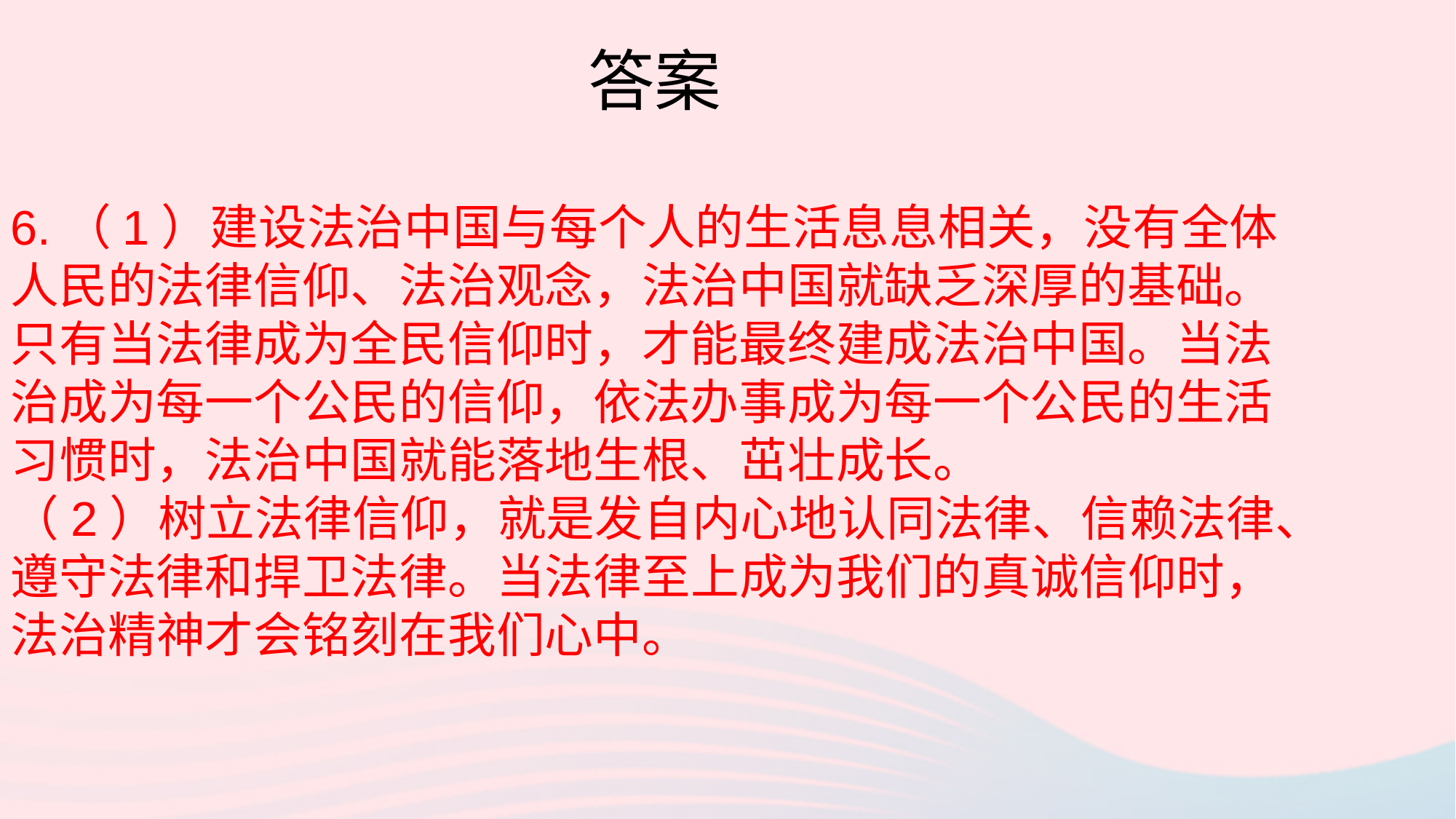

答案
6.（1）建设法治中国与每个人的生活息息相关，没有全体人民的法律信仰、法治观念，法治中国就缺乏深厚的基础。只有当法律成为全民信仰时，才能最终建成法治中国。当法治成为每一个公民的信仰，依法办事成为每一个公民的生活习惯时，法治中国就能落地生根、茁壮成长。
（2）树立法律信仰，就是发自内心地认同法律、信赖法律、遵守法律和捍卫法律。当法律至上成为我们的真诚信仰时，法治精神才会铭刻在我们心中。